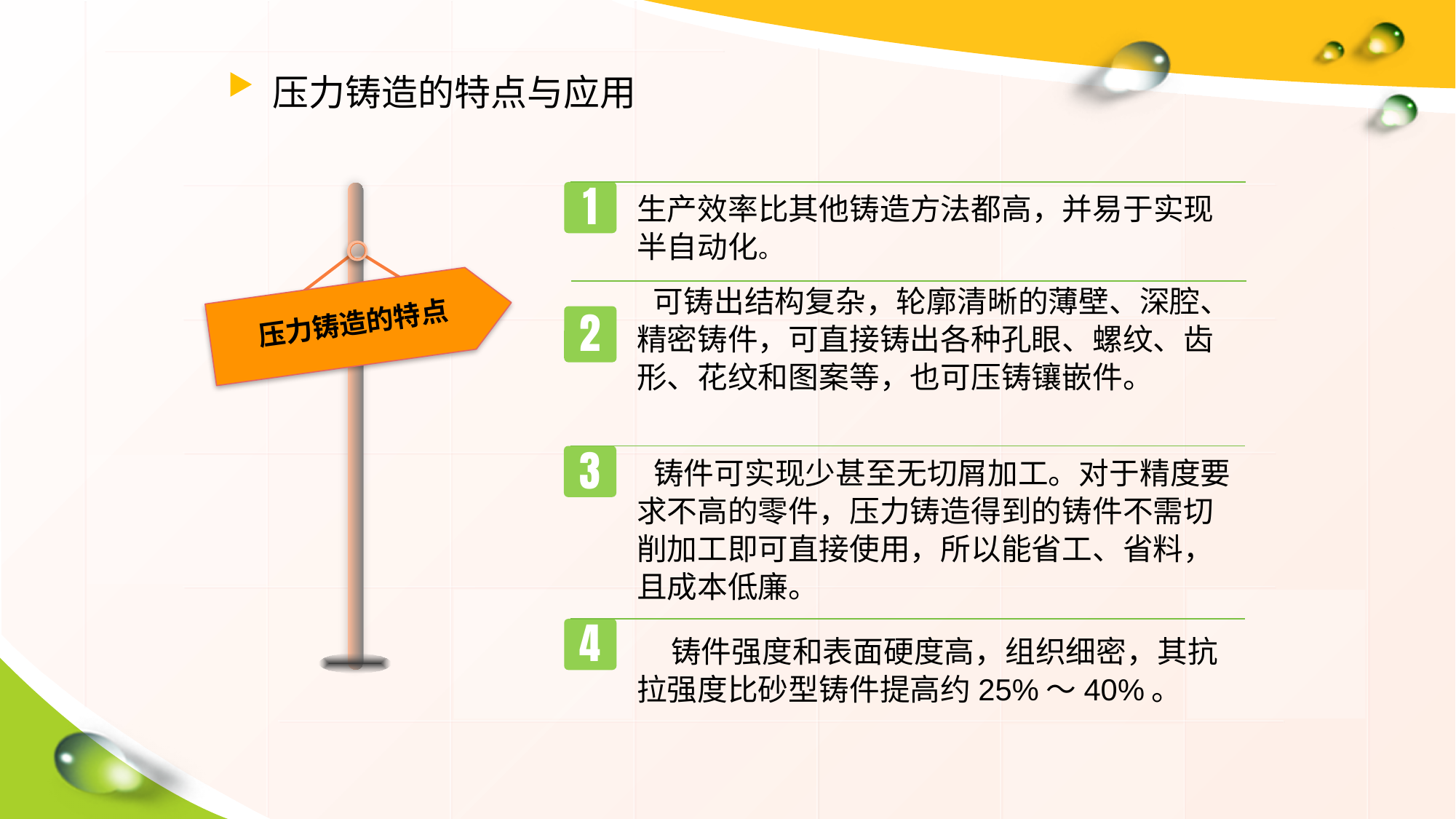

压力铸造的特点与应用

1
生产效率比其他铸造方法都高，并易于实现半自动化。

压力铸造的特点

  可铸出结构复杂，轮廓清晰的薄壁、深腔、精密铸件，可直接铸出各种孔眼、螺纹、齿形、花纹和图案等，也可压铸镶嵌件。
2
3
  铸件可实现少甚至无切屑加工。对于精度要求不高的零件，压力铸造得到的铸件不需切削加工即可直接使用，所以能省工、省料，且成本低廉。
4
    铸件强度和表面硬度高，组织细密，其抗拉强度比砂型铸件提高约25%～40%。